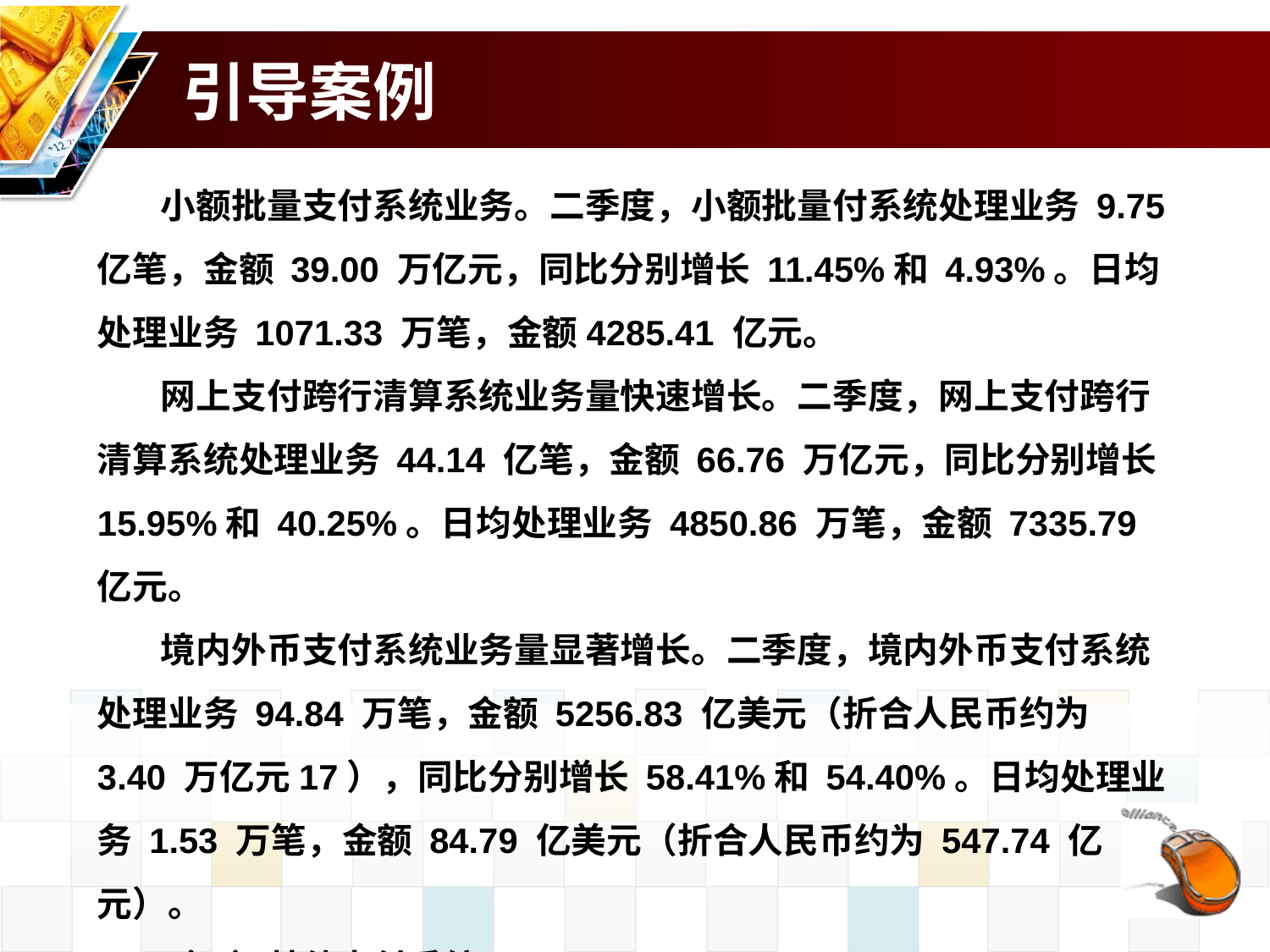

# 引导案例
小额批量支付系统业务。二季度，小额批量付系统处理业务 9.75 亿笔，金额 39.00 万亿元，同比分别增长 11.45%和 4.93%。日均处理业务 1071.33 万笔，金额4285.41 亿元。
网上支付跨行清算系统业务量快速增长。二季度，网上支付跨行清算系统处理业务 44.14 亿笔，金额 66.76 万亿元，同比分别增长 15.95%和 40.25%。日均处理业务 4850.86 万笔，金额 7335.79 亿元。
境内外币支付系统业务量显著增长。二季度，境内外币支付系统处理业务 94.84 万笔，金额 5256.83 亿美元（折合人民币约为 3.40 万亿元17），同比分别增长 58.41%和 54.40%。日均处理业务 1.53 万笔，金额 84.79 亿美元（折合人民币约为 547.74 亿元）。
（二）其他支付系统